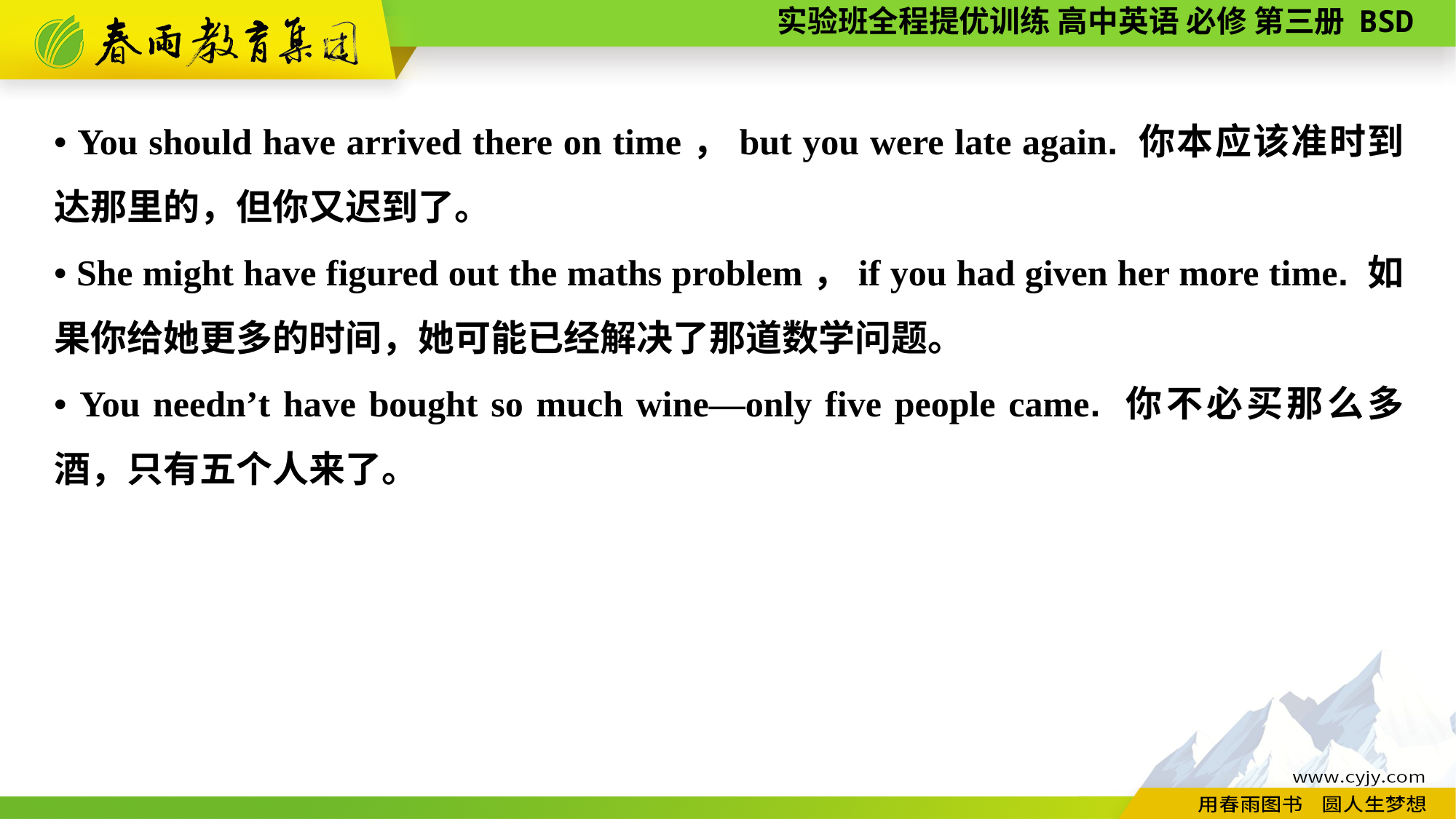

• You should have arrived there on time，but you were late again. 你本应该准时到达那里的，但你又迟到了。
• She might have figured out the maths problem，if you had given her more time. 如果你给她更多的时间，她可能已经解决了那道数学问题。
• You needn’t have bought so much wine—only five people came. 你不必买那么多酒，只有五个人来了。